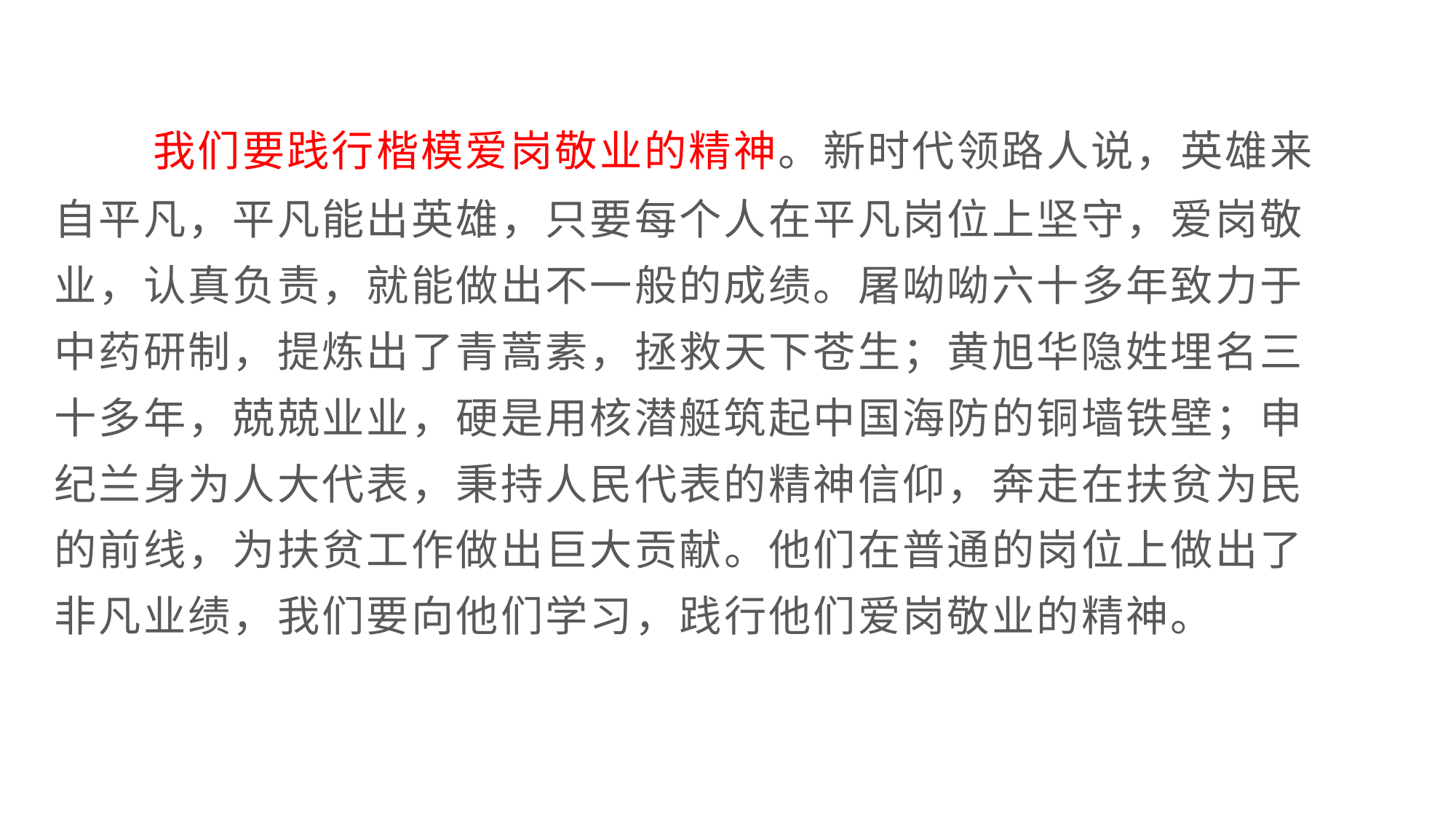

我们要践行楷模爱岗敬业的精神。新时代领路人说，英雄来自平凡，平凡能出英雄，只要每个人在平凡岗位上坚守，爱岗敬业，认真负责，就能做出不一般的成绩。屠呦呦六十多年致力于中药研制，提炼出了青蒿素，拯救天下苍生；黄旭华隐姓埋名三十多年，兢兢业业，硬是用核潜艇筑起中国海防的铜墙铁壁；申纪兰身为人大代表，秉持人民代表的精神信仰，奔走在扶贫为民的前线，为扶贫工作做出巨大贡献。他们在普通的岗位上做出了非凡业绩，我们要向他们学习，践行他们爱岗敬业的精神。